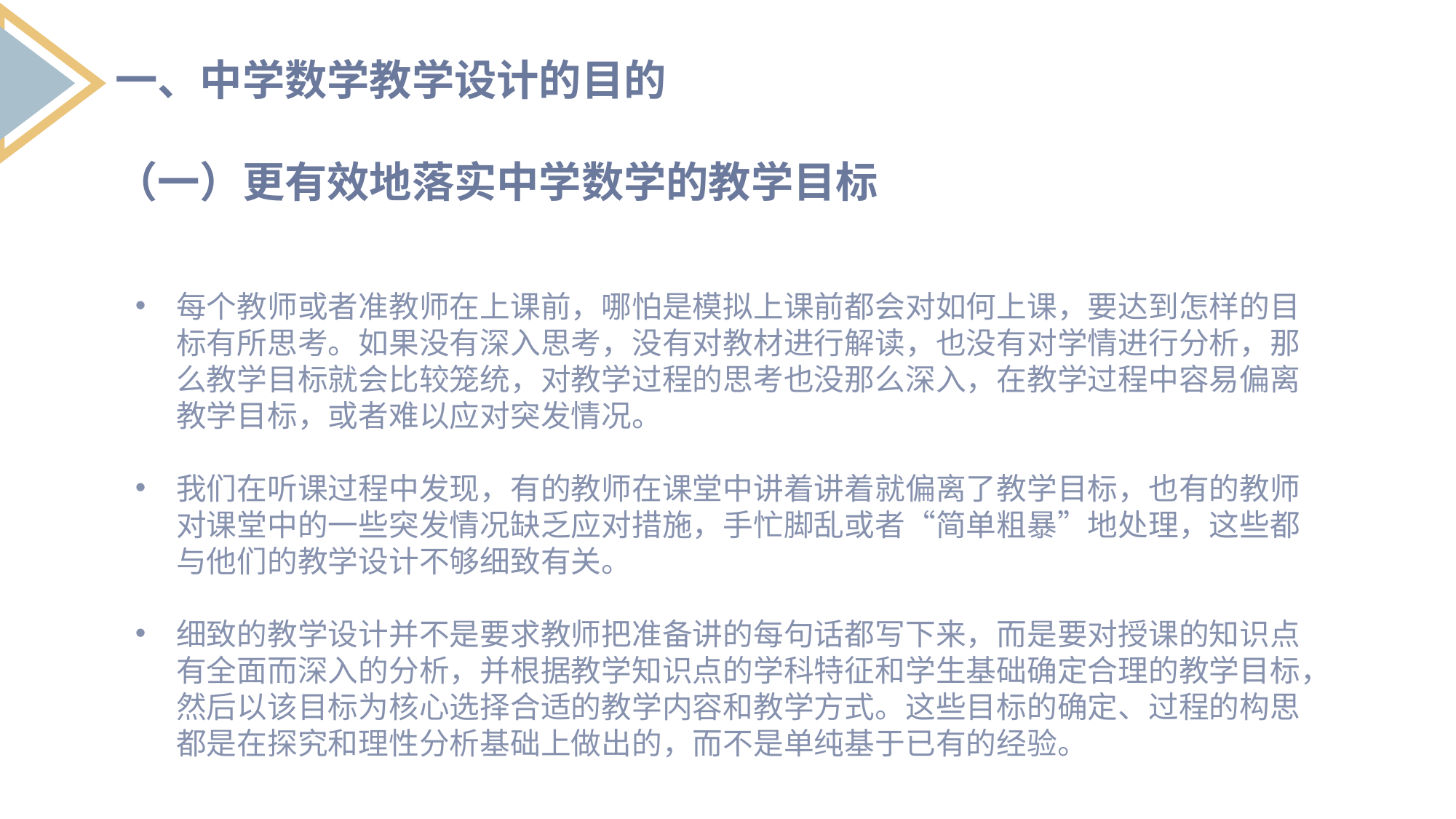

一、中学数学教学设计的目的

（一）更有效地落实中学数学的教学目标
每个教师或者准教师在上课前，哪怕是模拟上课前都会对如何上课，要达到怎样的目标有所思考。如果没有深入思考，没有对教材进行解读，也没有对学情进行分析，那么教学目标就会比较笼统，对教学过程的思考也没那么深入，在教学过程中容易偏离教学目标，或者难以应对突发情况。

我们在听课过程中发现，有的教师在课堂中讲着讲着就偏离了教学目标，也有的教师对课堂中的一些突发情况缺乏应对措施，手忙脚乱或者“简单粗暴”地处理，这些都与他们的教学设计不够细致有关。

细致的教学设计并不是要求教师把准备讲的每句话都写下来，而是要对授课的知识点有全面而深入的分析，并根据教学知识点的学科特征和学生基础确定合理的教学目标，然后以该目标为核心选择合适的教学内容和教学方式。这些目标的确定、过程的构思都是在探究和理性分析基础上做出的，而不是单纯基于已有的经验。